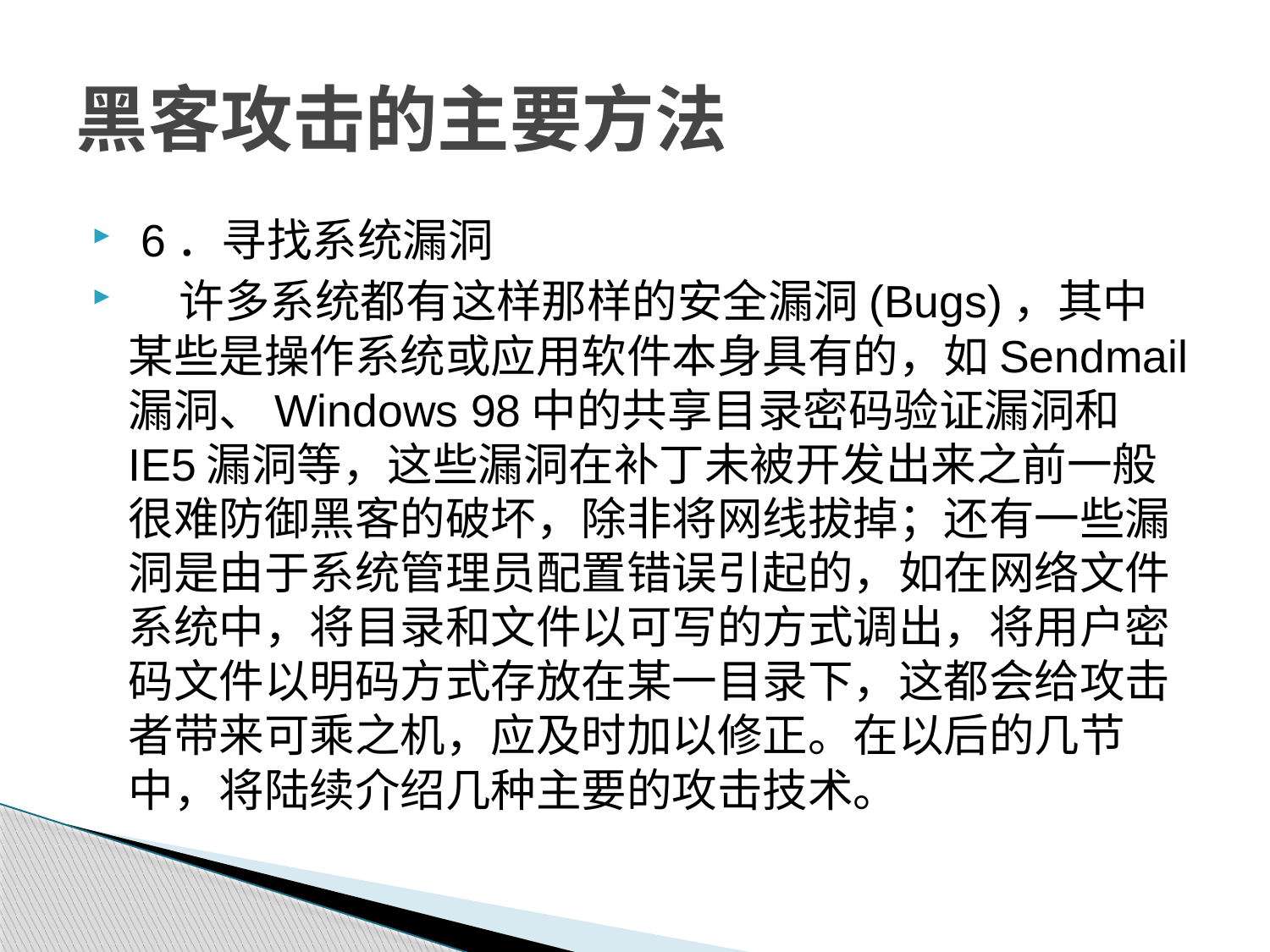

# 黑客攻击的主要方法
 6．寻找系统漏洞
    许多系统都有这样那样的安全漏洞(Bugs)，其中某些是操作系统或应用软件本身具有的，如Sendmail漏洞、Windows 98中的共享目录密码验证漏洞和IE5漏洞等，这些漏洞在补丁未被开发出来之前一般很难防御黑客的破坏，除非将网线拔掉；还有一些漏洞是由于系统管理员配置错误引起的，如在网络文件系统中，将目录和文件以可写的方式调出，将用户密码文件以明码方式存放在某一目录下，这都会给攻击者带来可乘之机，应及时加以修正。在以后的几节中，将陆续介绍几种主要的攻击技术。